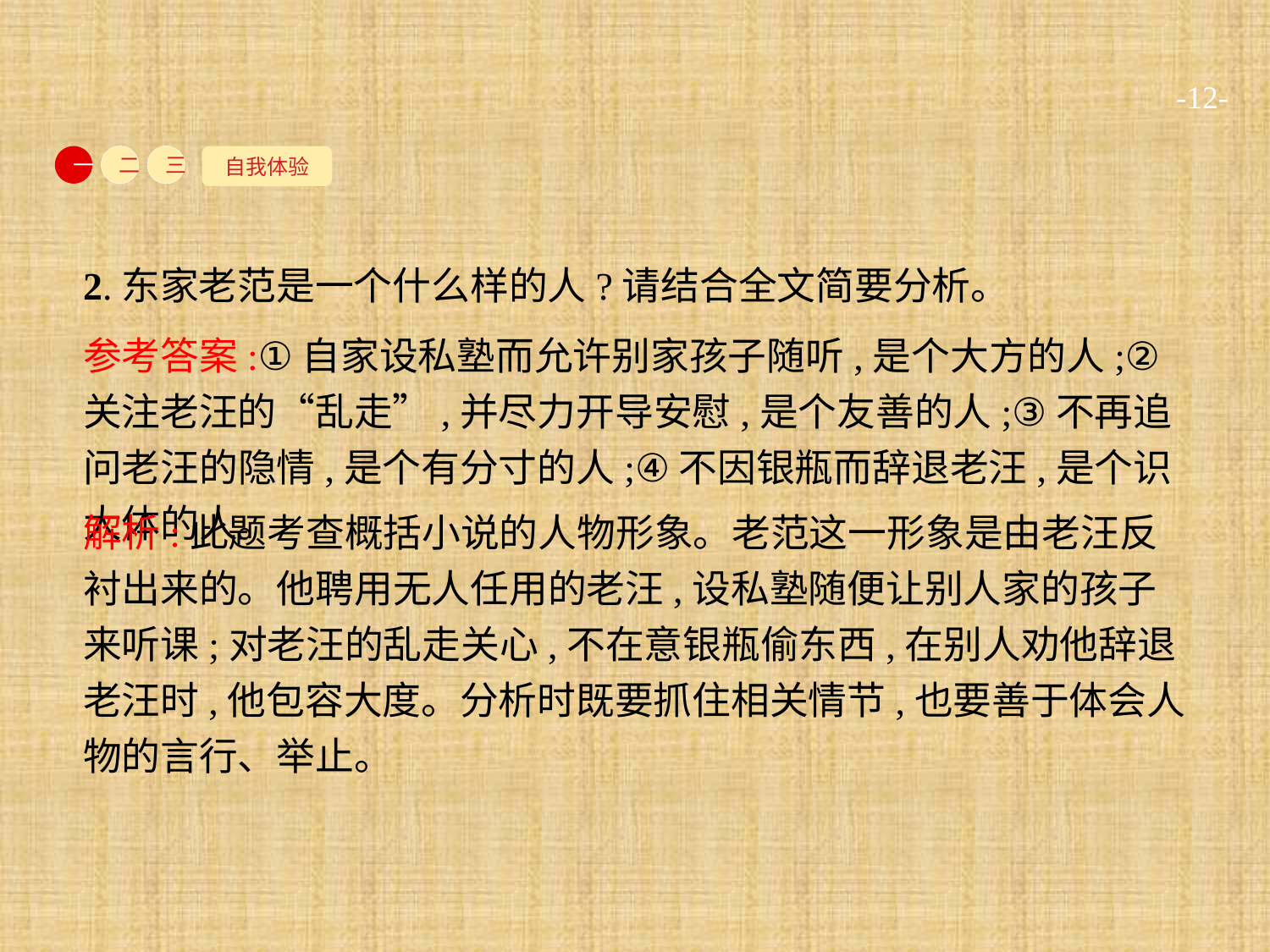

-12-
自我体验
一
二
三
2.东家老范是一个什么样的人?请结合全文简要分析。
参考答案:①自家设私塾而允许别家孩子随听,是个大方的人;②关注老汪的“乱走”,并尽力开导安慰,是个友善的人;③不再追问老汪的隐情,是个有分寸的人;④不因银瓶而辞退老汪,是个识大体的人。
解析:此题考查概括小说的人物形象。老范这一形象是由老汪反衬出来的。他聘用无人任用的老汪,设私塾随便让别人家的孩子来听课;对老汪的乱走关心,不在意银瓶偷东西,在别人劝他辞退老汪时,他包容大度。分析时既要抓住相关情节,也要善于体会人物的言行、举止。